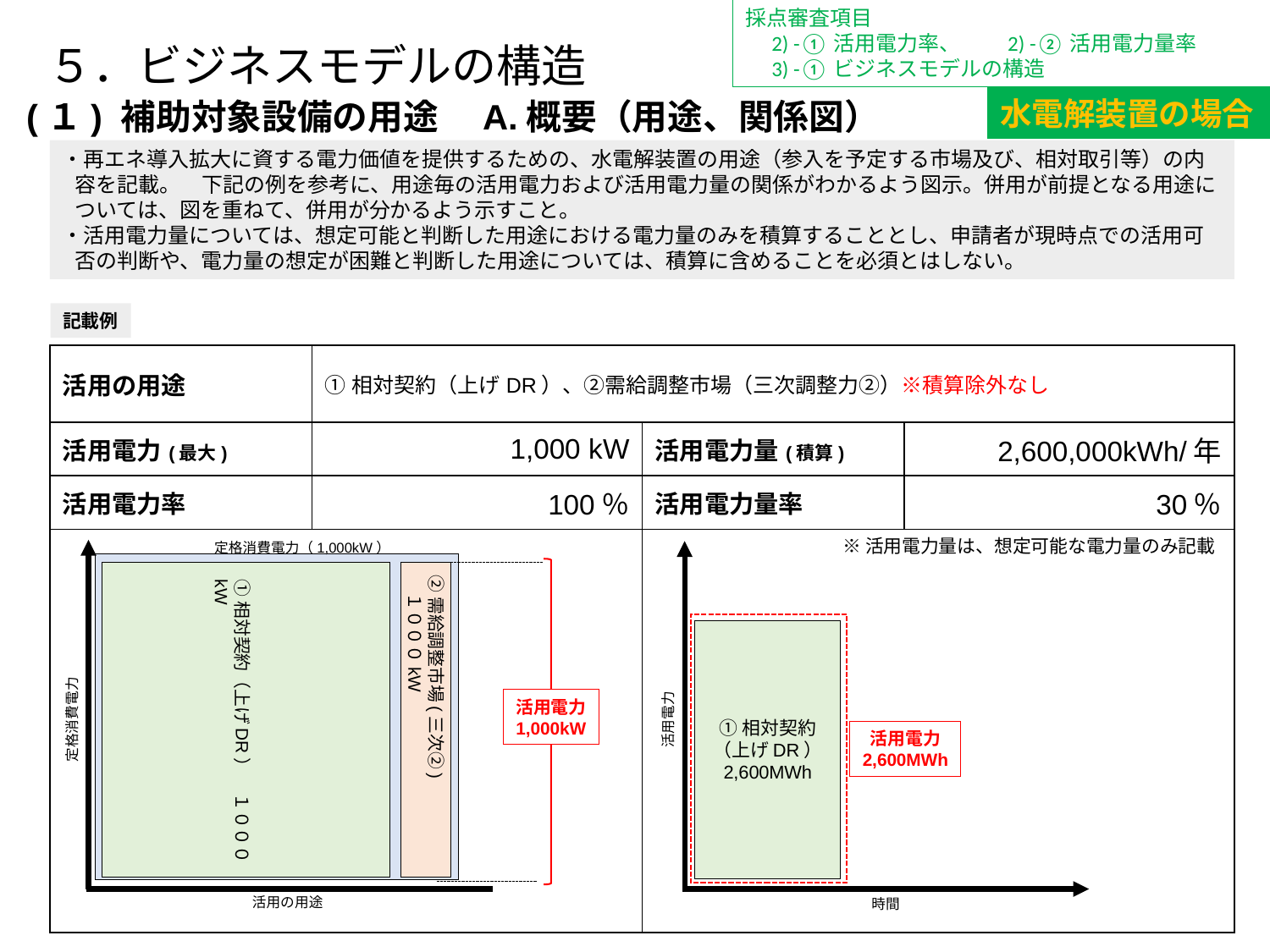

採点審査項目
　2) -①活用電力率、　　2) -②活用電力量率
　3) -①ビジネスモデルの構造
５．ビジネスモデルの構造
水電解装置の場合
(１) 補助対象設備の用途　A.概要（用途、関係図）
・再エネ導入拡大に資する電力価値を提供するための、水電解装置の用途（参入を予定する市場及び、相対取引等）の内容を記載。　下記の例を参考に、用途毎の活用電力および活用電力量の関係がわかるよう図示。併用が前提となる用途については、図を重ねて、併用が分かるよう示すこと。
・活用電力量については、想定可能と判断した用途における電力量のみを積算することとし、申請者が現時点での活用可否の判断や、電力量の想定が困難と判断した用途については、積算に含めることを必須とはしない。
記載例
| 活用の用途 | ①相対契約（上げDR）、②需給調整市場（三次調整力②）※積算除外なし |  |  |
| --- | --- | --- | --- |
| 活用電力(最大) | 1,000 kW | 活用電力量(積算) | 2,600,000kWh/年 |
| 活用電力率 | 100％ | 活用電力量率 | 30％ |
|  |  |  |  |
※活用電力量は、想定可能な電力量のみ記載
定格消費電力（1,000kW）

②需給調整市場(三次②)
　１０００kW
①相対契約（上げDR）　１０００kW

①相対契約
（上げDR）
2,600MWh
活用電力
1,000kW
定格消費電力
活用電力
活用電力
2,600MWh
活用の用途
時間